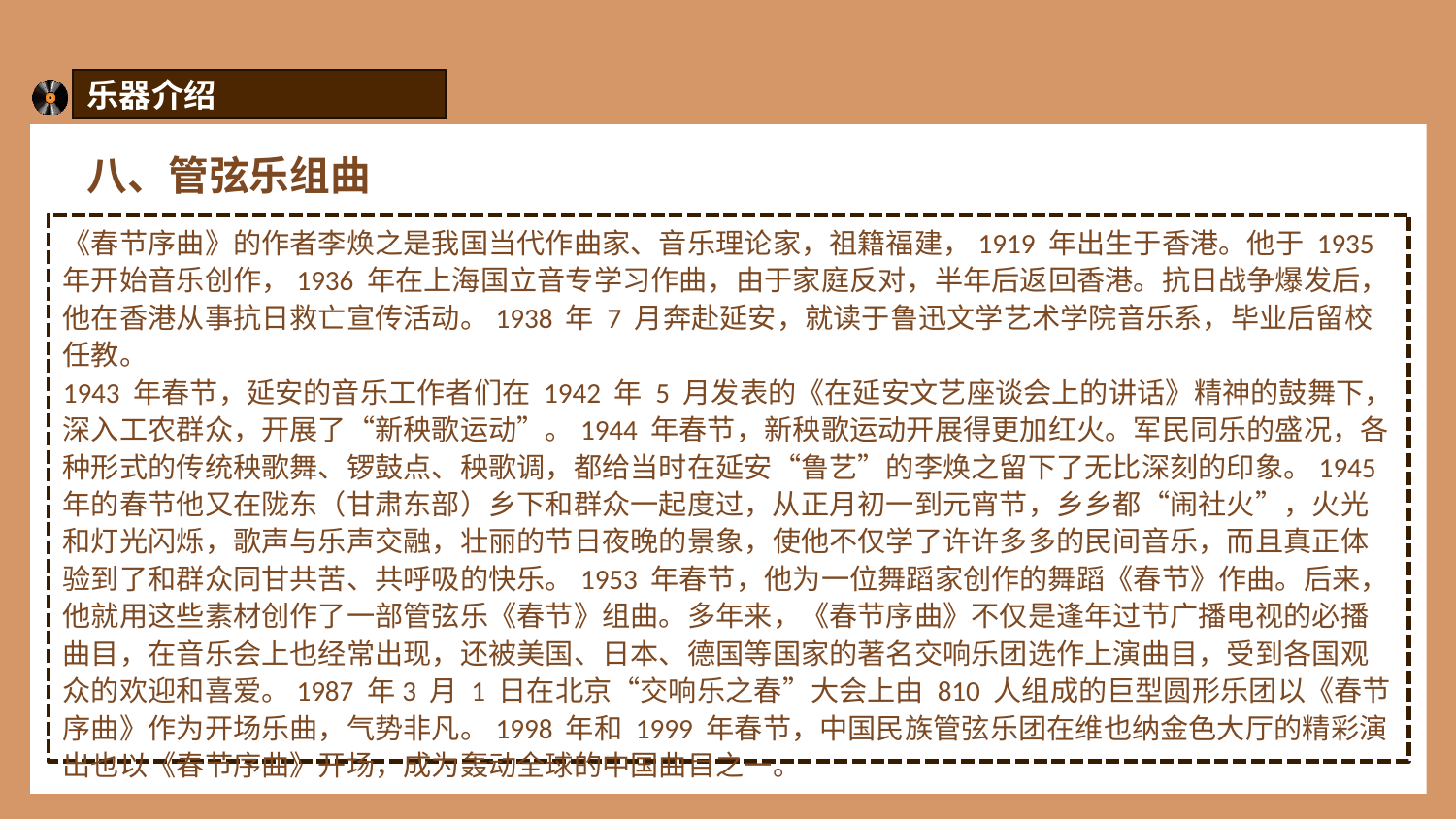

乐器介绍
八、管弦乐组曲
《春节序曲》的作者李焕之是我国当代作曲家、音乐理论家，祖籍福建，1919 年出生于香港。他于 1935 年开始音乐创作，1936 年在上海国立音专学习作曲，由于家庭反对，半年后返回香港。抗日战争爆发后，他在香港从事抗日救亡宣传活动。1938 年 7 月奔赴延安，就读于鲁迅文学艺术学院音乐系，毕业后留校任教。
1943 年春节，延安的音乐工作者们在 1942 年 5 月发表的《在延安文艺座谈会上的讲话》精神的鼓舞下，深入工农群众，开展了“新秧歌运动”。1944 年春节，新秧歌运动开展得更加红火。军民同乐的盛况，各种形式的传统秧歌舞、锣鼓点、秧歌调，都给当时在延安“鲁艺”的李焕之留下了无比深刻的印象。1945 年的春节他又在陇东（甘肃东部）乡下和群众一起度过，从正月初一到元宵节，乡乡都“闹社火”，火光和灯光闪烁，歌声与乐声交融，壮丽的节日夜晚的景象，使他不仅学了许许多多的民间音乐，而且真正体验到了和群众同甘共苦、共呼吸的快乐。1953 年春节，他为一位舞蹈家创作的舞蹈《春节》作曲。后来，他就用这些素材创作了一部管弦乐《春节》组曲。多年来，《春节序曲》不仅是逢年过节广播电视的必播曲目，在音乐会上也经常出现，还被美国、日本、德国等国家的著名交响乐团选作上演曲目，受到各国观众的欢迎和喜爱。1987 年3 月 1 日在北京“交响乐之春”大会上由 810 人组成的巨型圆形乐团以《春节序曲》作为开场乐曲，气势非凡。1998 年和 1999 年春节，中国民族管弦乐团在维也纳金色大厅的精彩演出也以《春节序曲》开场，成为轰动全球的中国曲目之一。